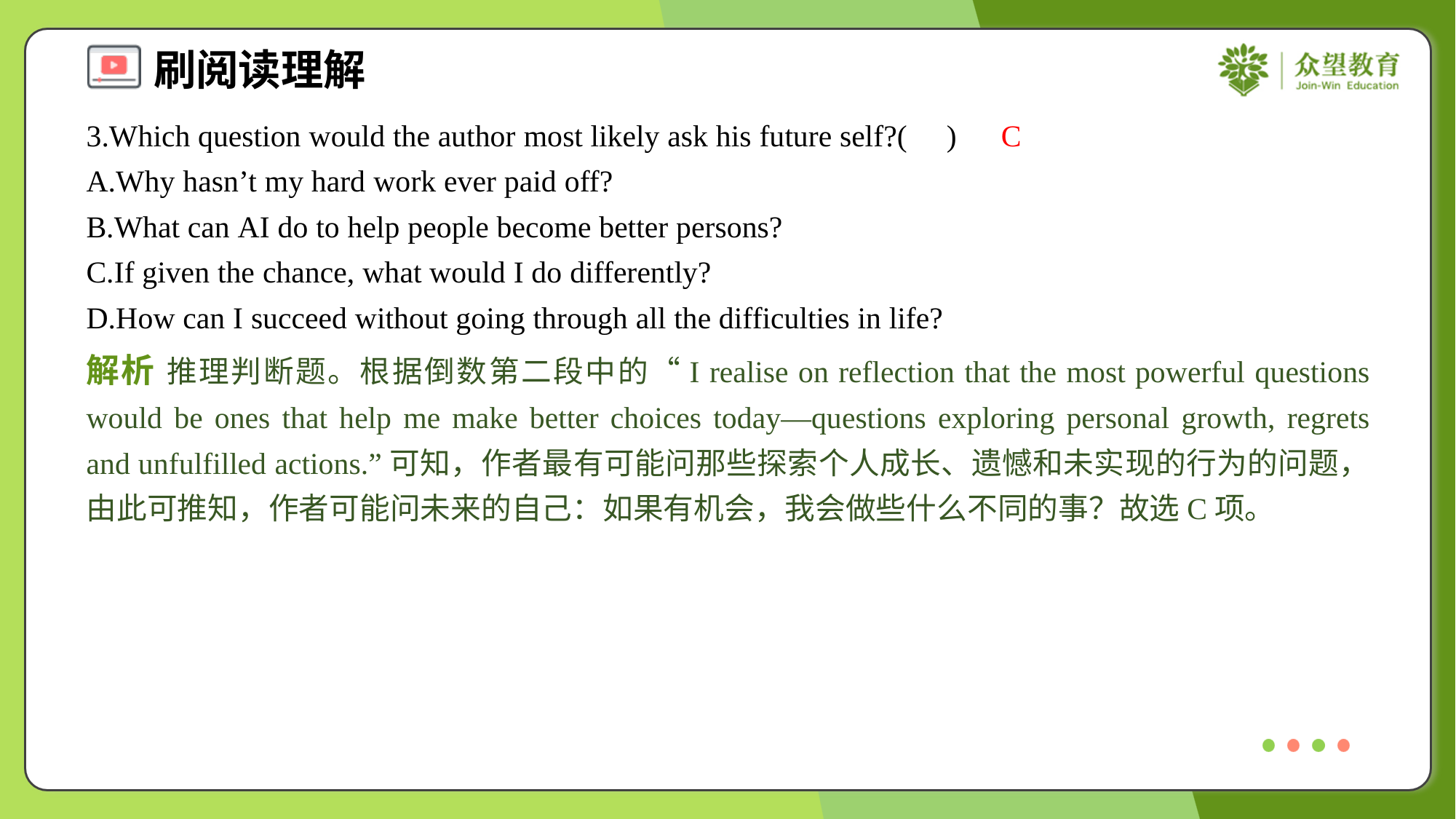

3.Which question would the author most likely ask his future self?(     )
C
A.Why hasn’t my hard work ever paid off?
B.What can AI do to help people become better persons?
C.If given the chance, what would I do differently?
D.How can I succeed without going through all the difficulties in life?
解析 推理判断题。根据倒数第二段中的“I realise on reflection that the most powerful questions would be ones that help me make better choices today—questions exploring personal growth, regrets and unfulfilled actions.”可知，作者最有可能问那些探索个人成长、遗憾和未实现的行为的问题，由此可推知，作者可能问未来的自己：如果有机会，我会做些什么不同的事？故选C项。